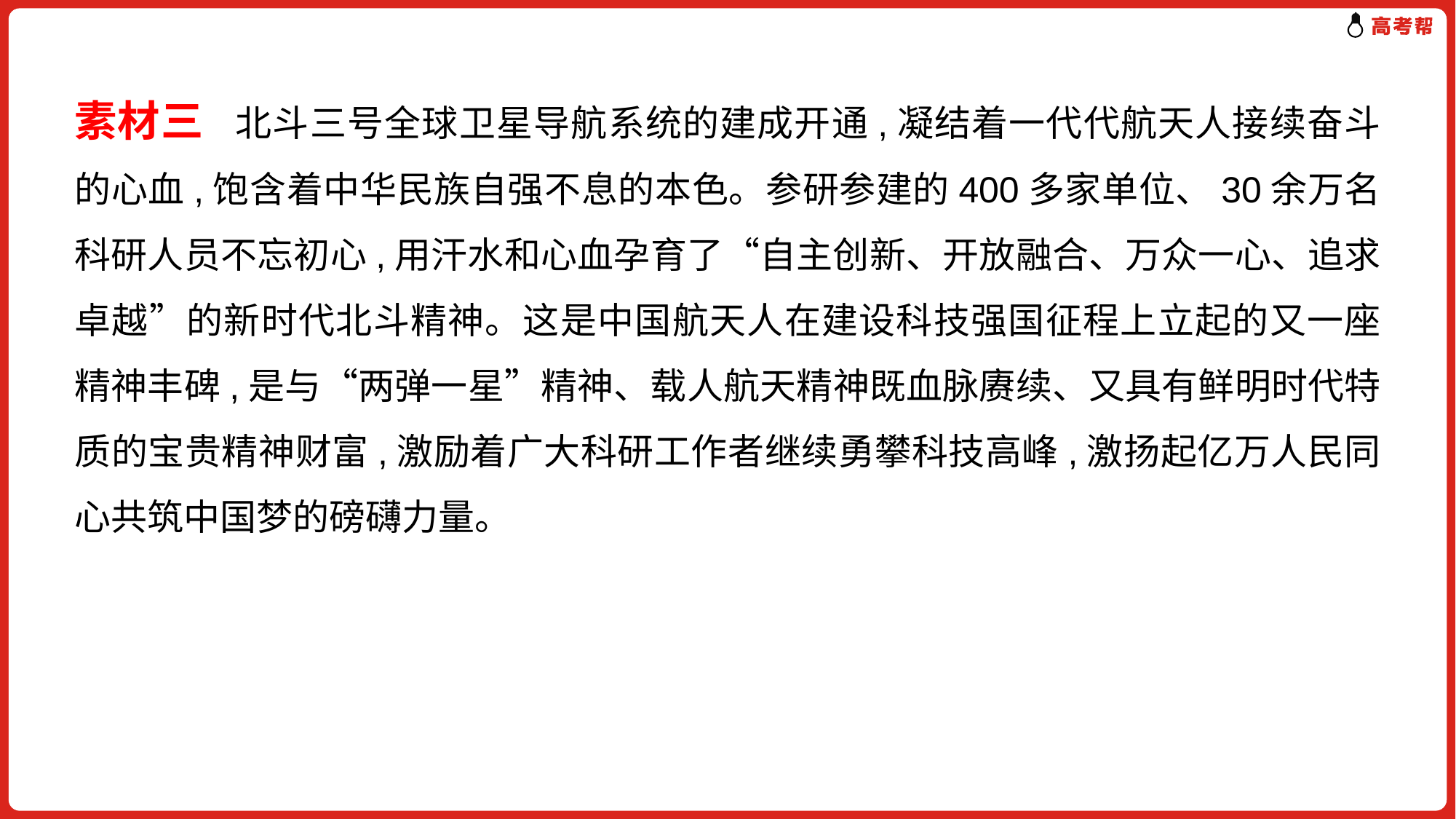

素材三   北斗三号全球卫星导航系统的建成开通,凝结着一代代航天人接续奋斗的心血,饱含着中华民族自强不息的本色。参研参建的400多家单位、30余万名科研人员不忘初心,用汗水和心血孕育了“自主创新、开放融合、万众一心、追求卓越”的新时代北斗精神。这是中国航天人在建设科技强国征程上立起的又一座精神丰碑,是与“两弹一星”精神、载人航天精神既血脉赓续、又具有鲜明时代特质的宝贵精神财富,激励着广大科研工作者继续勇攀科技高峰,激扬起亿万人民同心共筑中国梦的磅礴力量。